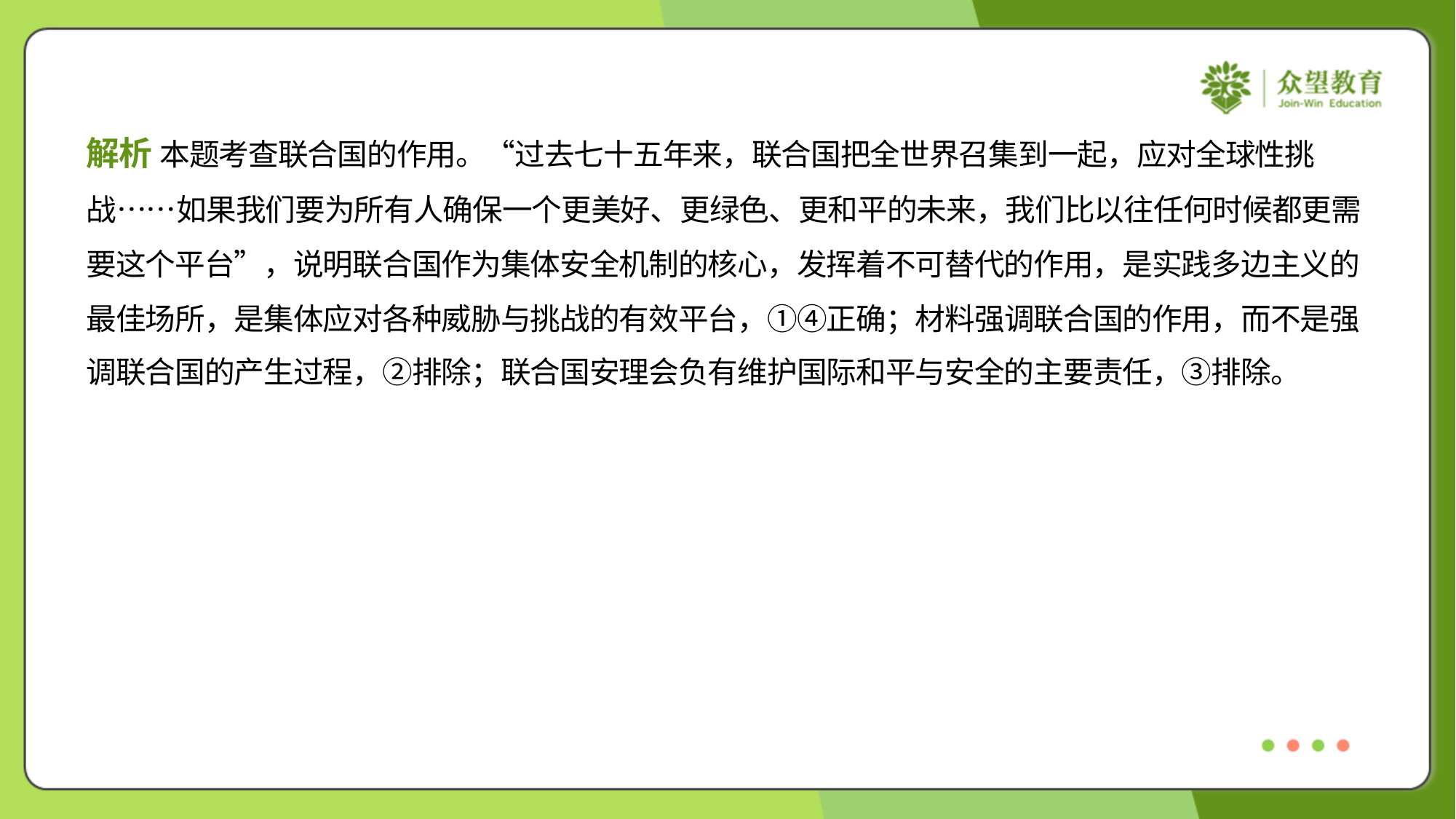

解析 本题考查联合国的作用。“过去七十五年来，联合国把全世界召集到一起，应对全球性挑
战……如果我们要为所有人确保一个更美好、更绿色、更和平的未来，我们比以往任何时候都更需
要这个平台”，说明联合国作为集体安全机制的核心，发挥着不可替代的作用，是实践多边主义的
最佳场所，是集体应对各种威胁与挑战的有效平台，①④正确；材料强调联合国的作用，而不是强
调联合国的产生过程，②排除；联合国安理会负有维护国际和平与安全的主要责任，③排除。